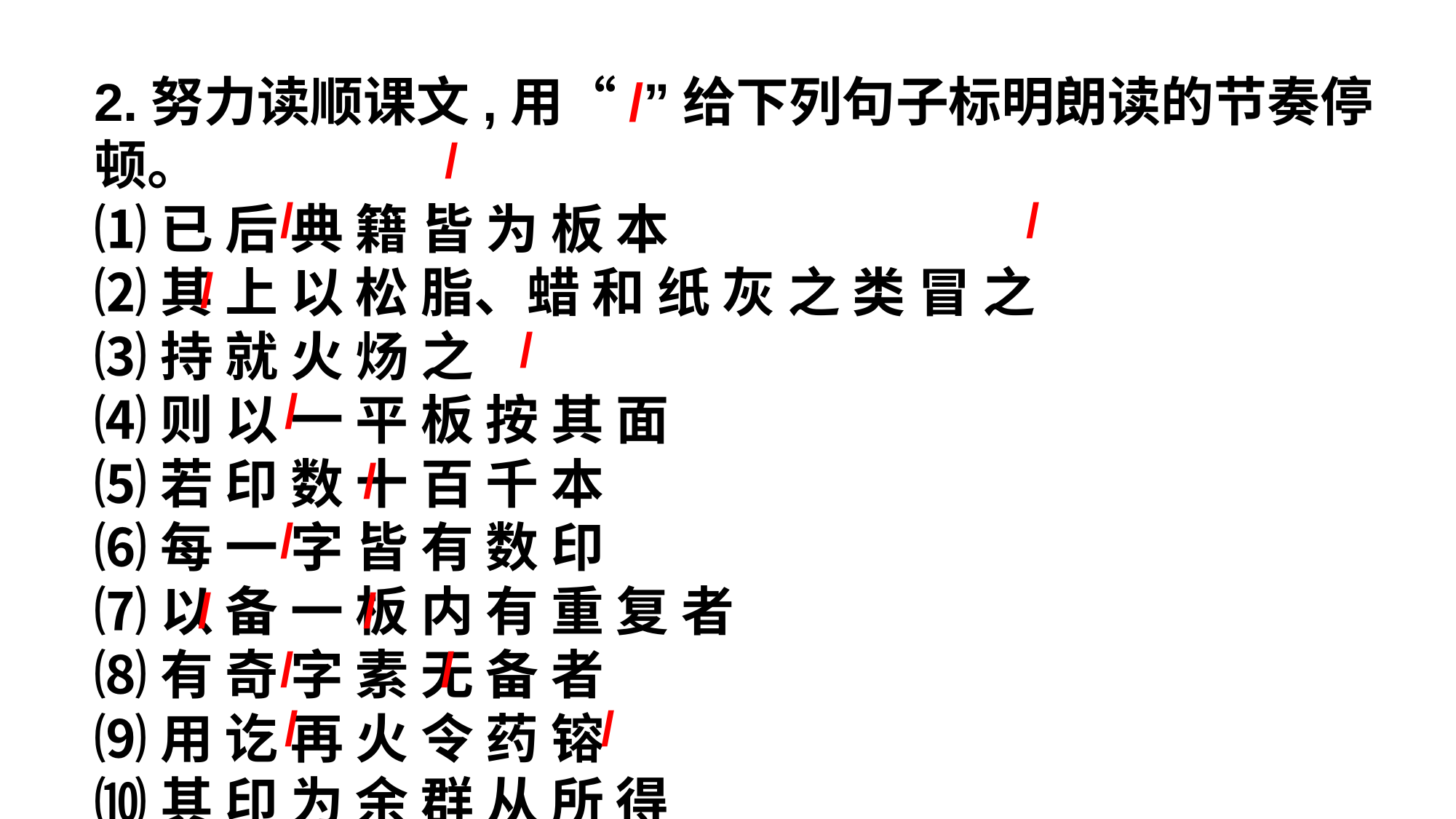

2.努力读顺课文,用“/”给下列句子标明朗读的节奏停顿。
⑴已 后 典 籍 皆 为 板 本
⑵其 上 以 松 脂、蜡 和 纸 灰 之 类 冒 之
⑶持 就 火 炀 之
⑷则 以 一 平 板 按 其 面
⑸若 印 数 十 百 千 本
⑹每 一 字 皆 有 数 印
⑺以 备 一 板 内 有 重 复 者
⑻有 奇 字 素 无 备 者
⑼用 讫 再 火 令 药 镕
⑽其 印 为 余 群 从 所 得
/
/
/
/
/
/
/
/
/
/
/
/
/
/